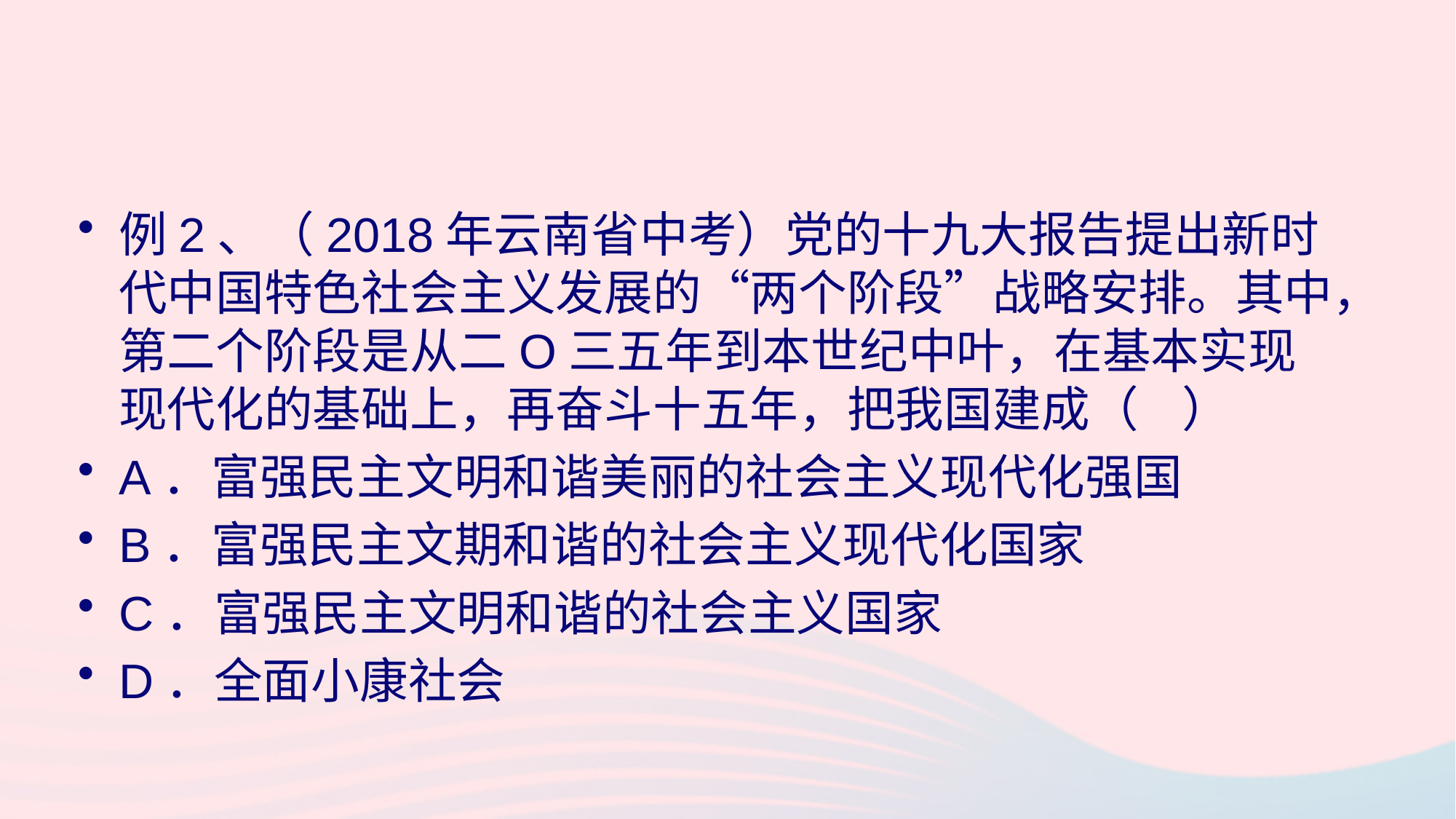

例2、（2018年云南省中考）党的十九大报告提出新时代中国特色社会主义发展的“两个阶段”战略安排。其中，第二个阶段是从二O三五年到本世纪中叶，在基本实现现代化的基础上，再奋斗十五年，把我国建成（    ）
A．富强民主文明和谐美丽的社会主义现代化强国
B．富强民主文期和谐的社会主义现代化国家
C．富强民主文明和谐的社会主义国家
D．全面小康社会